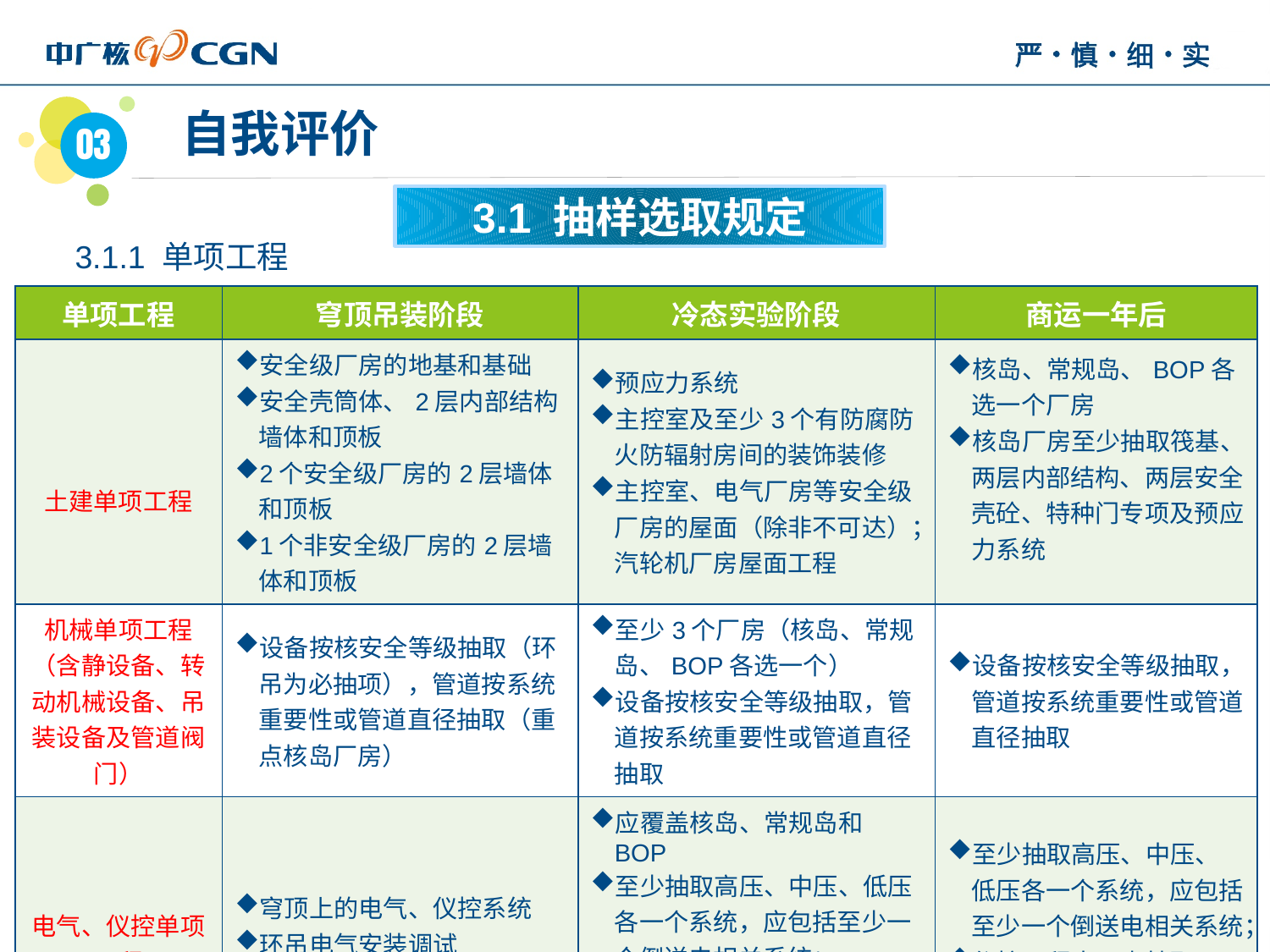

03

  自我评价

3.1 抽样选取规定
3.1.1 单项工程
| 单项工程 | 穹顶吊装阶段 | 冷态实验阶段 | 商运一年后 |
| --- | --- | --- | --- |
| 土建单项工程 | 安全级厂房的地基和基础 安全壳筒体、2层内部结构墙体和顶板 2个安全级厂房的2层墙体和顶板 1个非安全级厂房的2层墙体和顶板 | 预应力系统 主控室及至少3个有防腐防火防辐射房间的装饰装修 主控室、电气厂房等安全级厂房的屋面（除非不可达）；汽轮机厂房屋面工程 | 核岛、常规岛、BOP各选一个厂房 核岛厂房至少抽取筏基、两层内部结构、两层安全壳砼、特种门专项及预应力系统 |
| 机械单项工程 （含静设备、转动机械设备、吊装设备及管道阀门） | 设备按核安全等级抽取（环吊为必抽项），管道按系统重要性或管道直径抽取（重点核岛厂房） | 至少3个厂房（核岛、常规岛、BOP各选一个） 设备按核安全等级抽取，管道按系统重要性或管道直径抽取 | 设备按核安全等级抽取，管道按系统重要性或管道直径抽取 |
| 电气、仪控单项工程 | 穹顶上的电气、仪控系统 环吊电气安装调试 至少5个BOP子项 | 应覆盖核岛、常规岛和BOP 至少抽取高压、中压、低压各一个系统，应包括至少一个倒送电相关系统； 仪控工程中至少抽取 DCS 系统一个，反应堆保护系统一个 | 至少抽取高压、中压、低压各一个系统，应包括至少一个倒送电相关系统； 仪控工程中至少抽取 DCS 系统一个，反应堆保护系统一个 |
22